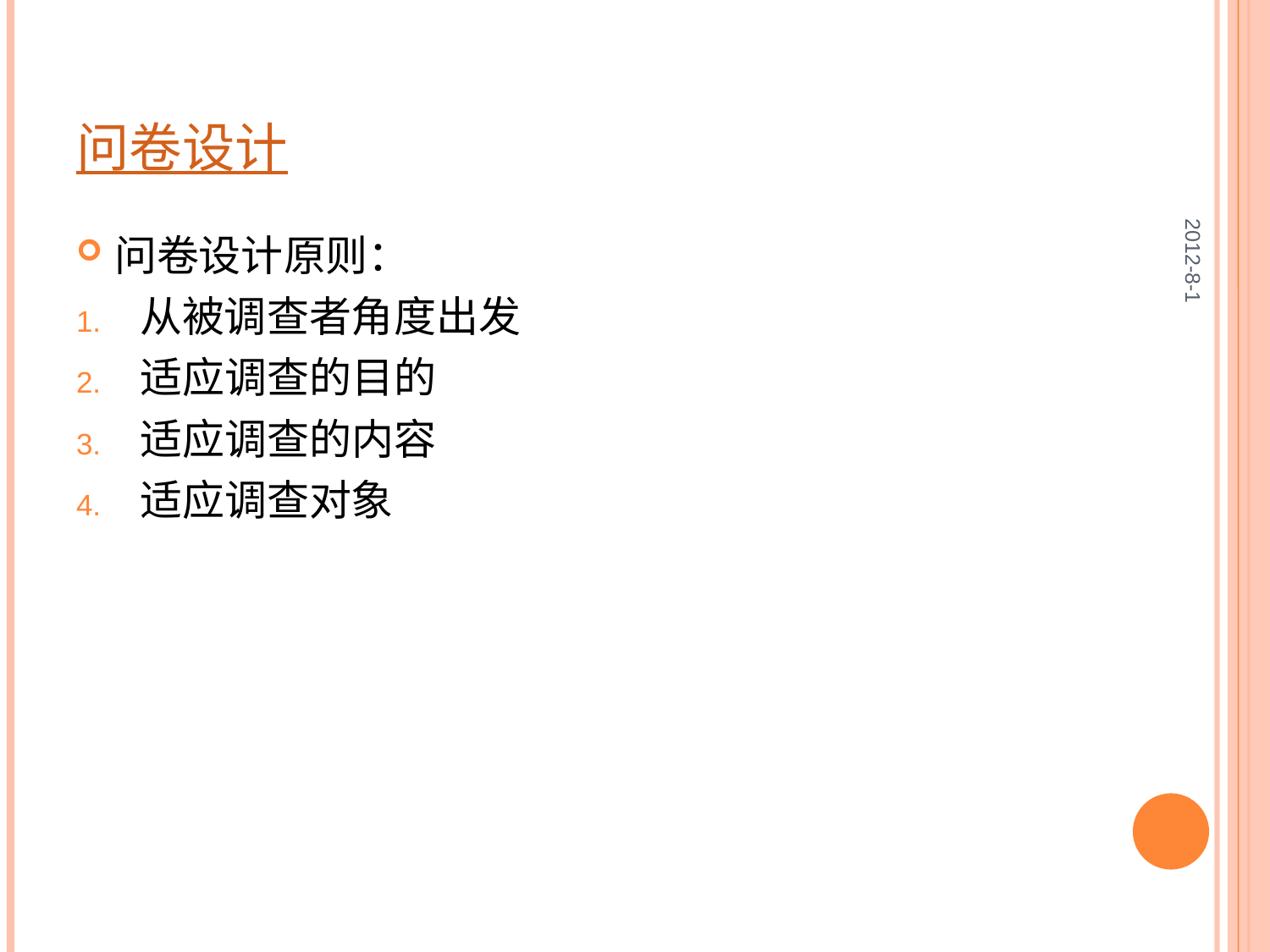

# 问卷设计
2012-8-1
问卷设计原则：
从被调查者角度出发
适应调查的目的
适应调查的内容
适应调查对象